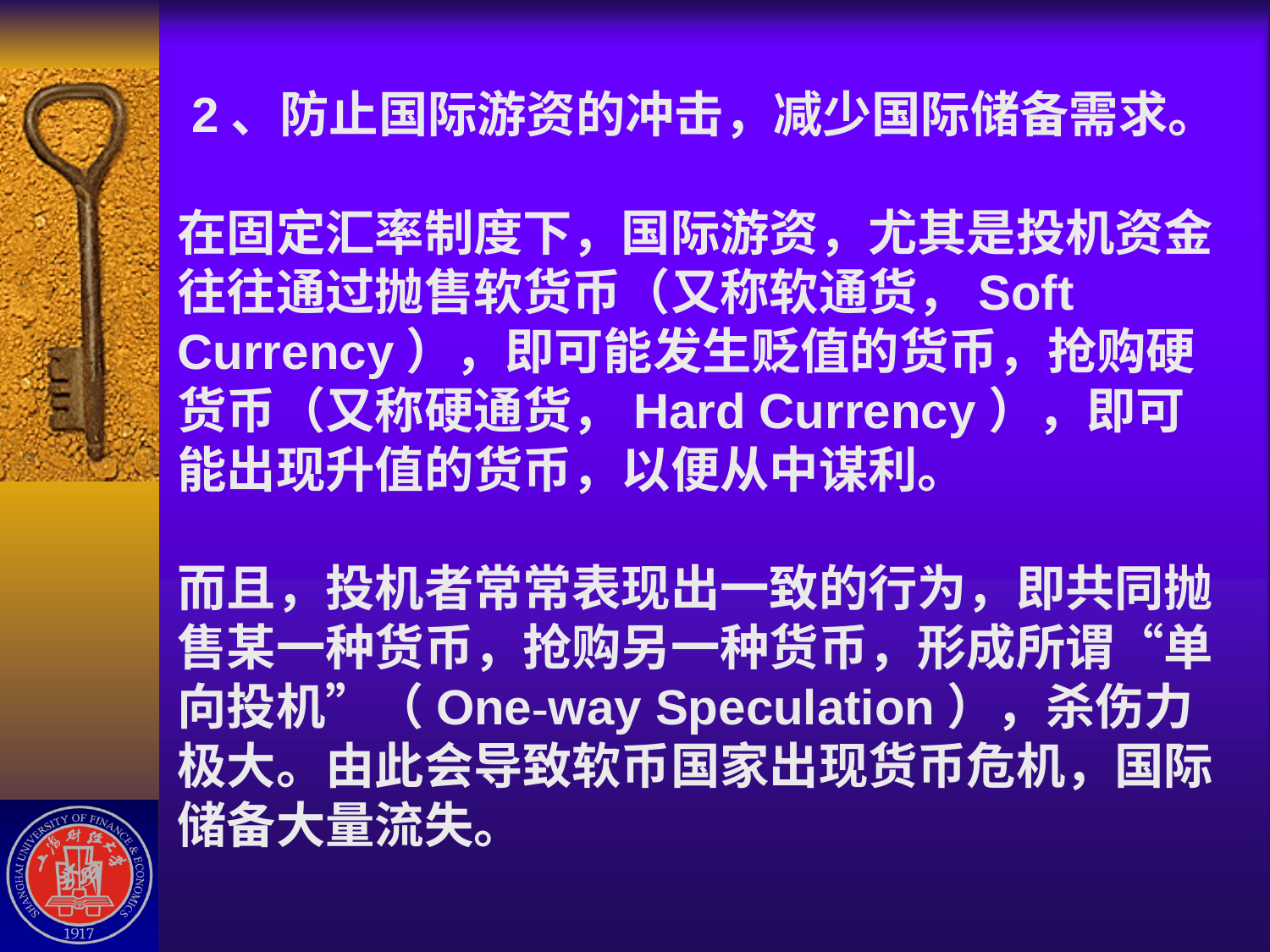

# 2、防止国际游资的冲击，减少国际储备需求。 在固定汇率制度下，国际游资，尤其是投机资金往往通过抛售软货币（又称软通货，Soft Currency），即可能发生贬值的货币，抢购硬货币（又称硬通货，Hard Currency），即可能出现升值的货币，以便从中谋利。 而且，投机者常常表现出一致的行为，即共同抛售某一种货币，抢购另一种货币，形成所谓“单向投机”（One-way Speculation），杀伤力极大。由此会导致软币国家出现货币危机，国际储备大量流失。